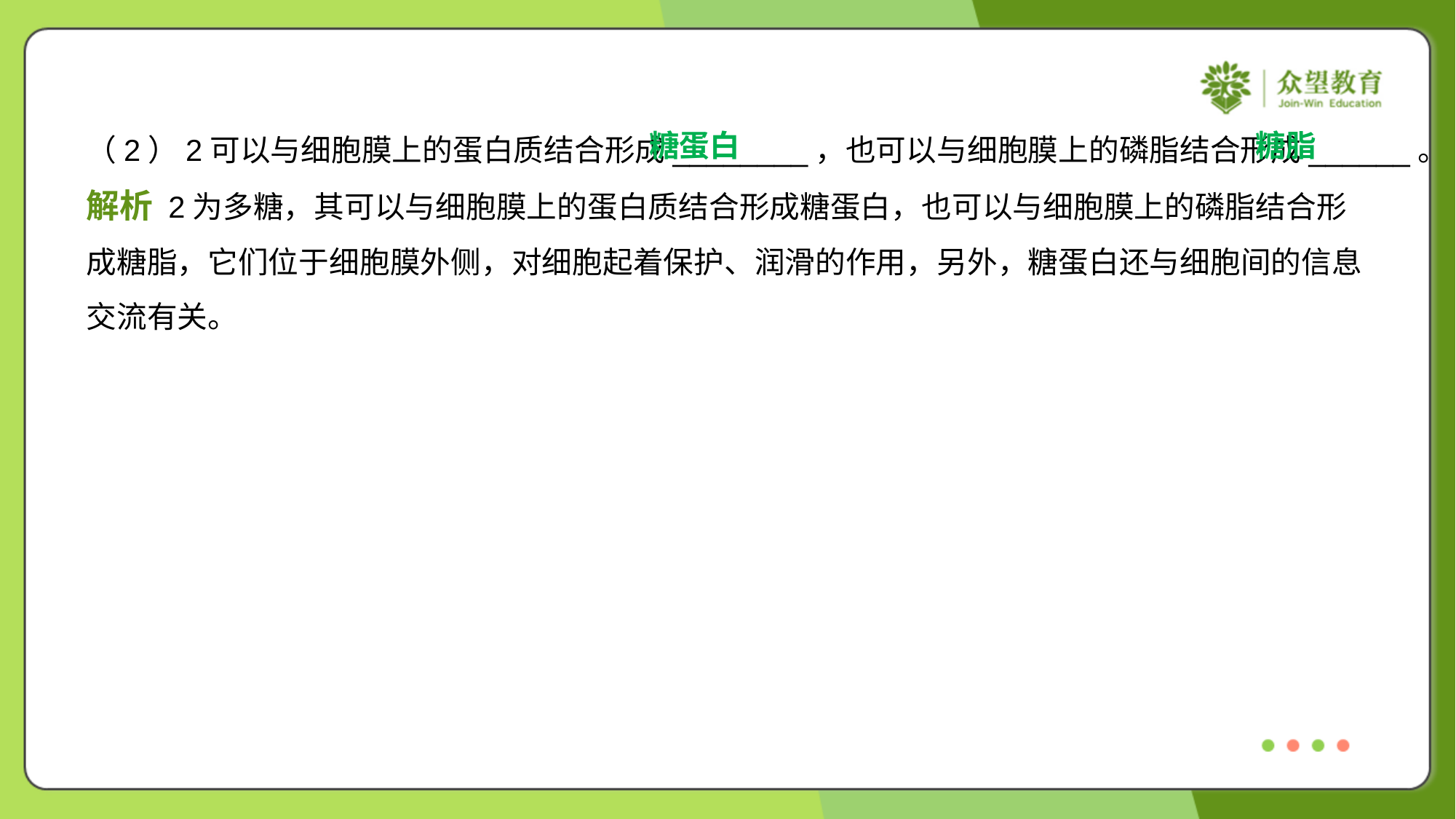

糖蛋白
糖脂
（2）2可以与细胞膜上的蛋白质结合形成________，也可以与细胞膜上的磷脂结合形成______。
解析 2为多糖，其可以与细胞膜上的蛋白质结合形成糖蛋白，也可以与细胞膜上的磷脂结合形
成糖脂，它们位于细胞膜外侧，对细胞起着保护、润滑的作用，另外，糖蛋白还与细胞间的信息
交流有关。